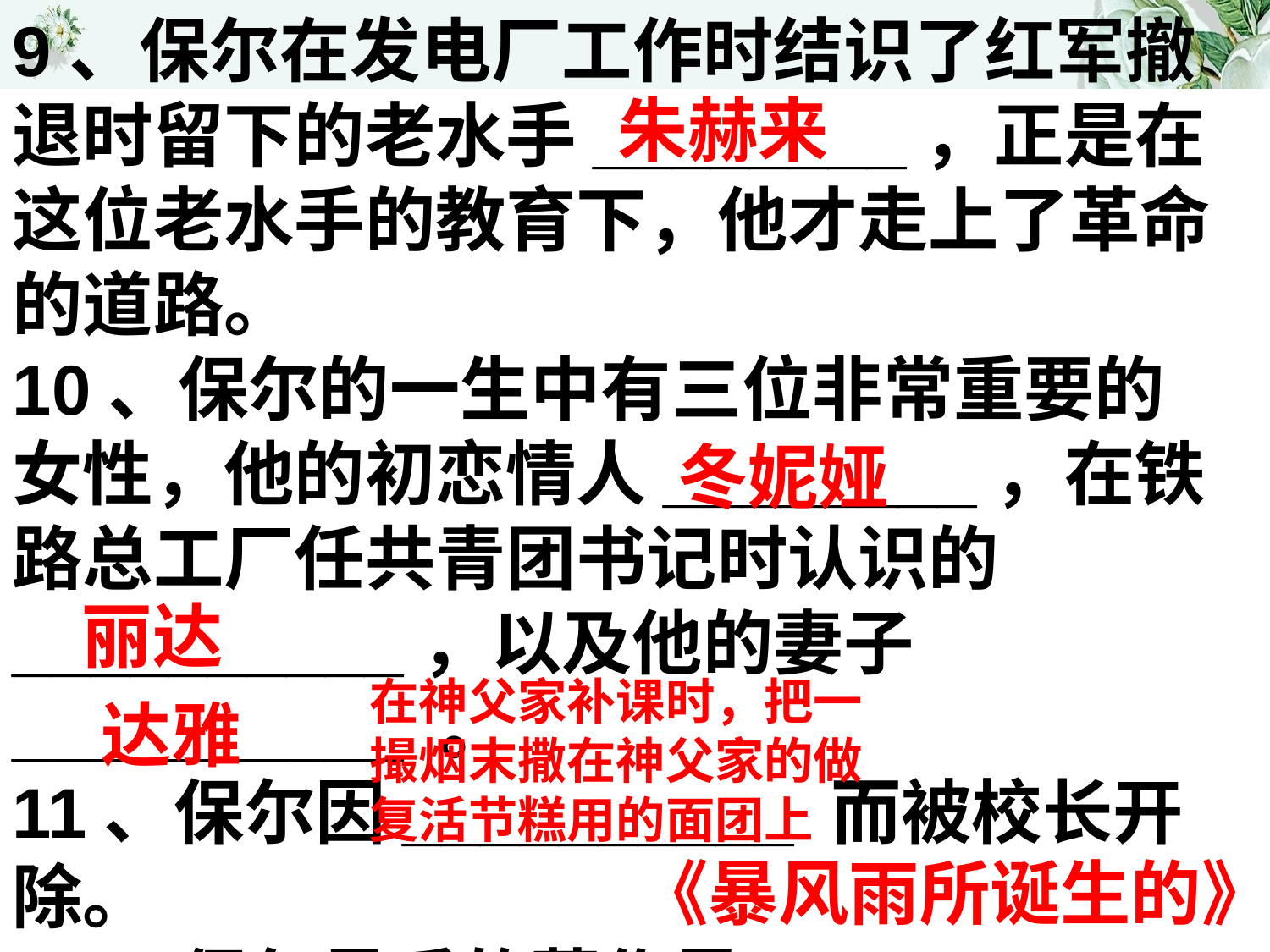

9、保尔在发电厂工作时结识了红军撤退时留下的老水手________，正是在这位老水手的教育下，他才走上了革命的道路。
10、保尔的一生中有三位非常重要的女性，他的初恋情人________，在铁路总工厂任共青团书记时认识的__________，以及他的妻子__________ 。
11、保尔因__________ 而被校长开除。
12、保尔最后的著作是__________。

朱赫来
冬妮娅
丽达
在神父家补课时，把一
撮烟末撒在神父家的做
复活节糕用的面团上
  达雅
《暴风雨所诞生的》